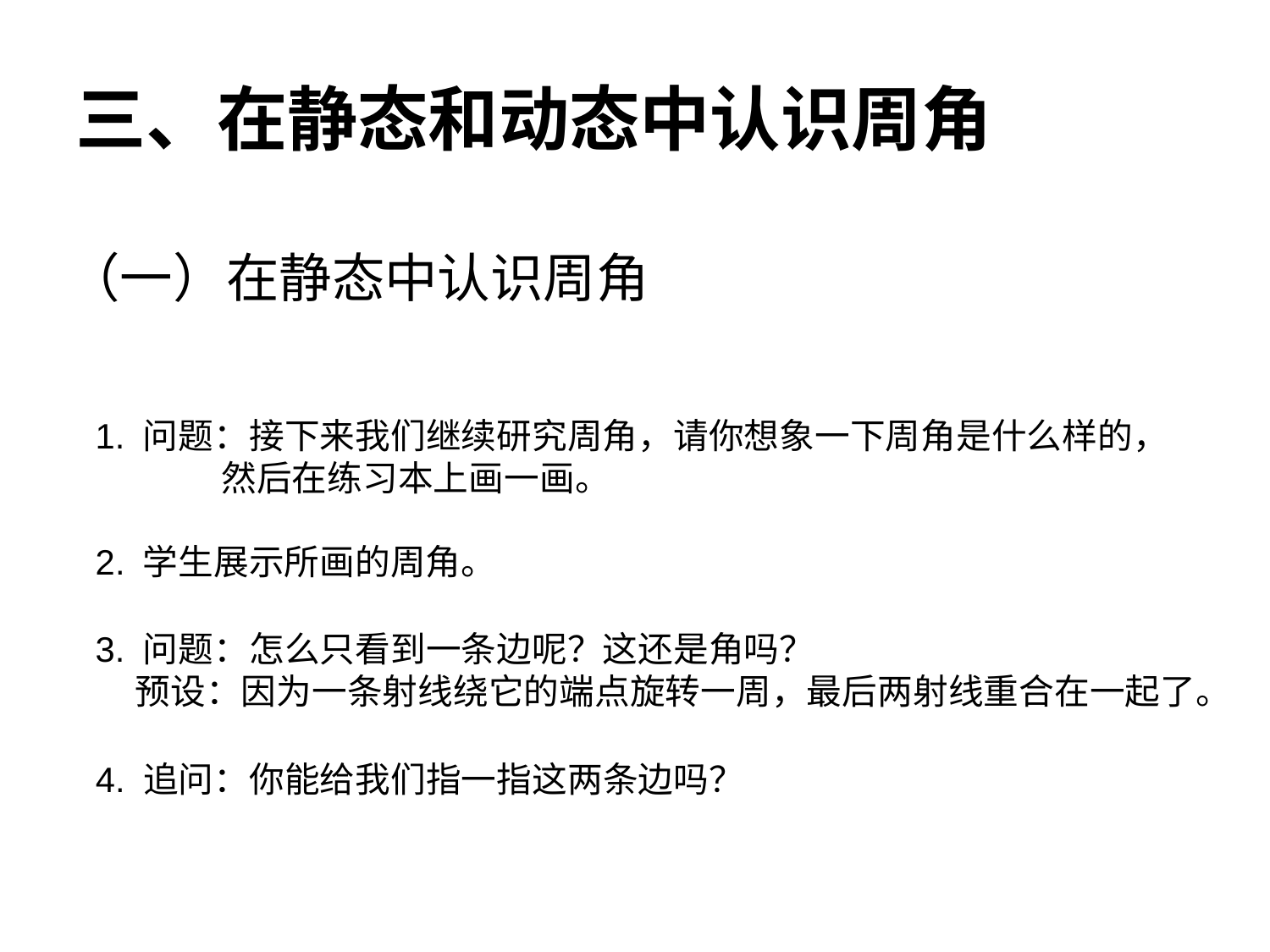

三、在静态和动态中认识周角
（一）在静态中认识周角
1. 问题：接下来我们继续研究周角，请你想象一下周角是什么样的，
               然后在练习本上画一画。
2. 学生展示所画的周角。
3. 问题：怎么只看到一条边呢？这还是角吗？
    预设：因为一条射线绕它的端点旋转一周，最后两射线重合在一起了。
4. 追问：你能给我们指一指这两条边吗？